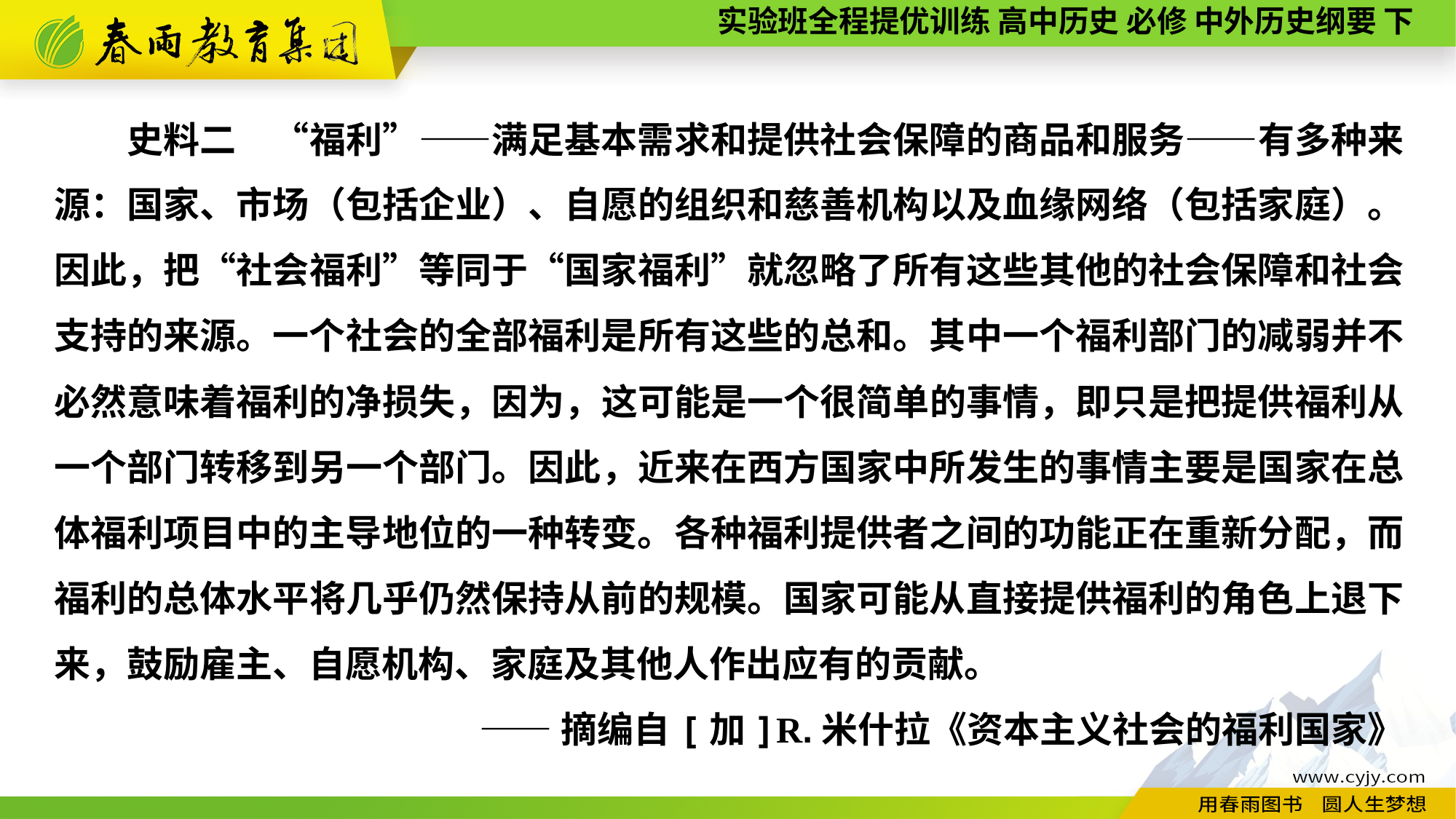

史料二　“福利”——满足基本需求和提供社会保障的商品和服务——有多种来源：国家、市场（包括企业）、自愿的组织和慈善机构以及血缘网络（包括家庭）。因此，把“社会福利”等同于“国家福利”就忽略了所有这些其他的社会保障和社会支持的来源。一个社会的全部福利是所有这些的总和。其中一个福利部门的减弱并不必然意味着福利的净损失，因为，这可能是一个很简单的事情，即只是把提供福利从一个部门转移到另一个部门。因此，近来在西方国家中所发生的事情主要是国家在总体福利项目中的主导地位的一种转变。各种福利提供者之间的功能正在重新分配，而福利的总体水平将几乎仍然保持从前的规模。国家可能从直接提供福利的角色上退下来，鼓励雇主、自愿机构、家庭及其他人作出应有的贡献。
——摘编自[加]R.米什拉《资本主义社会的福利国家》